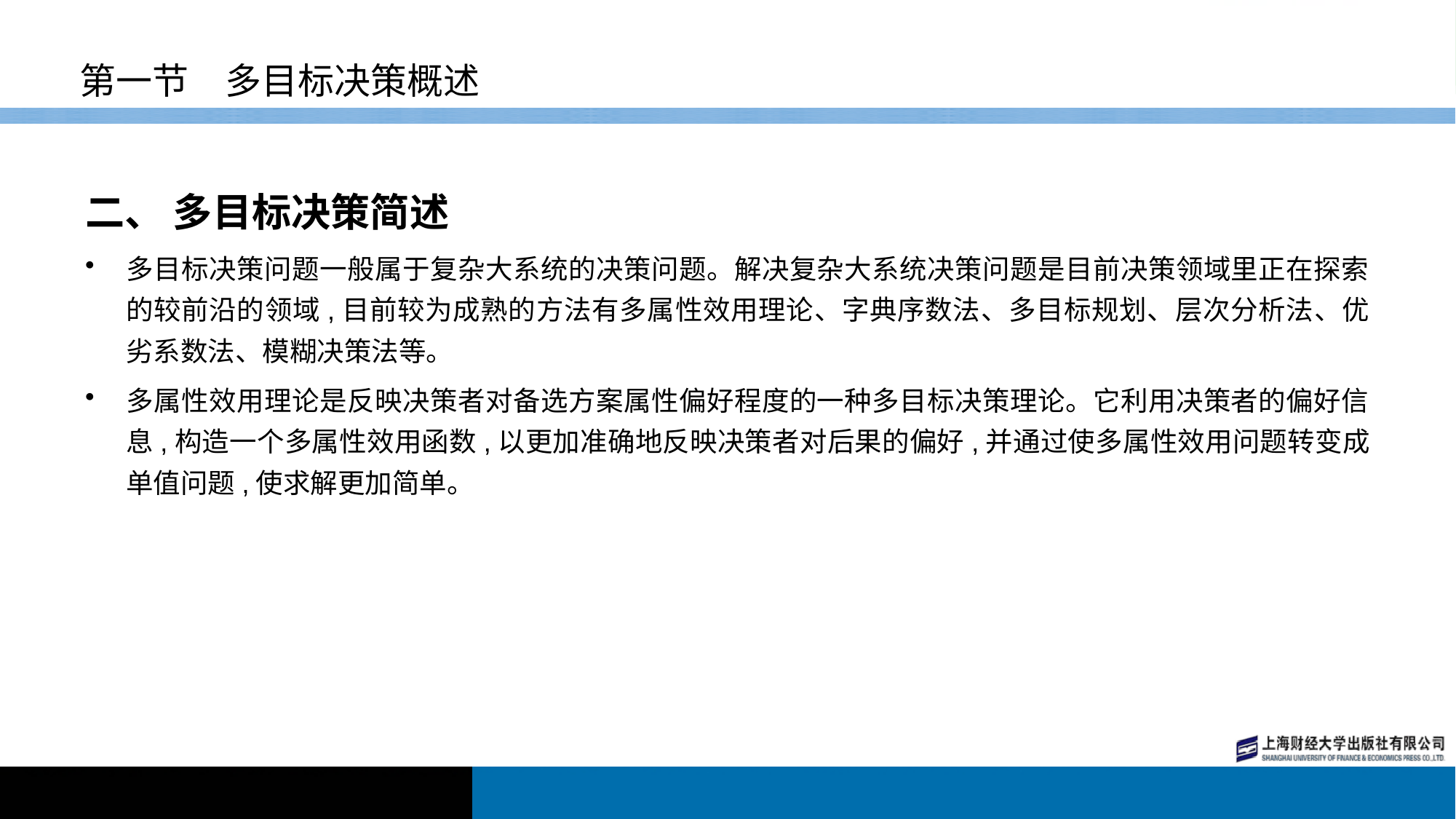

# 第一节　多目标决策概述
二、 多目标决策简述
多目标决策问题一般属于复杂大系统的决策问题。解决复杂大系统决策问题是目前决策领域里正在探索的较前沿的领域,目前较为成熟的方法有多属性效用理论、字典序数法、多目标规划、层次分析法、优劣系数法、模糊决策法等。
多属性效用理论是反映决策者对备选方案属性偏好程度的一种多目标决策理论。它利用决策者的偏好信息,构造一个多属性效用函数,以更加准确地反映决策者对后果的偏好,并通过使多属性效用问题转变成单值问题,使求解更加简单。

4